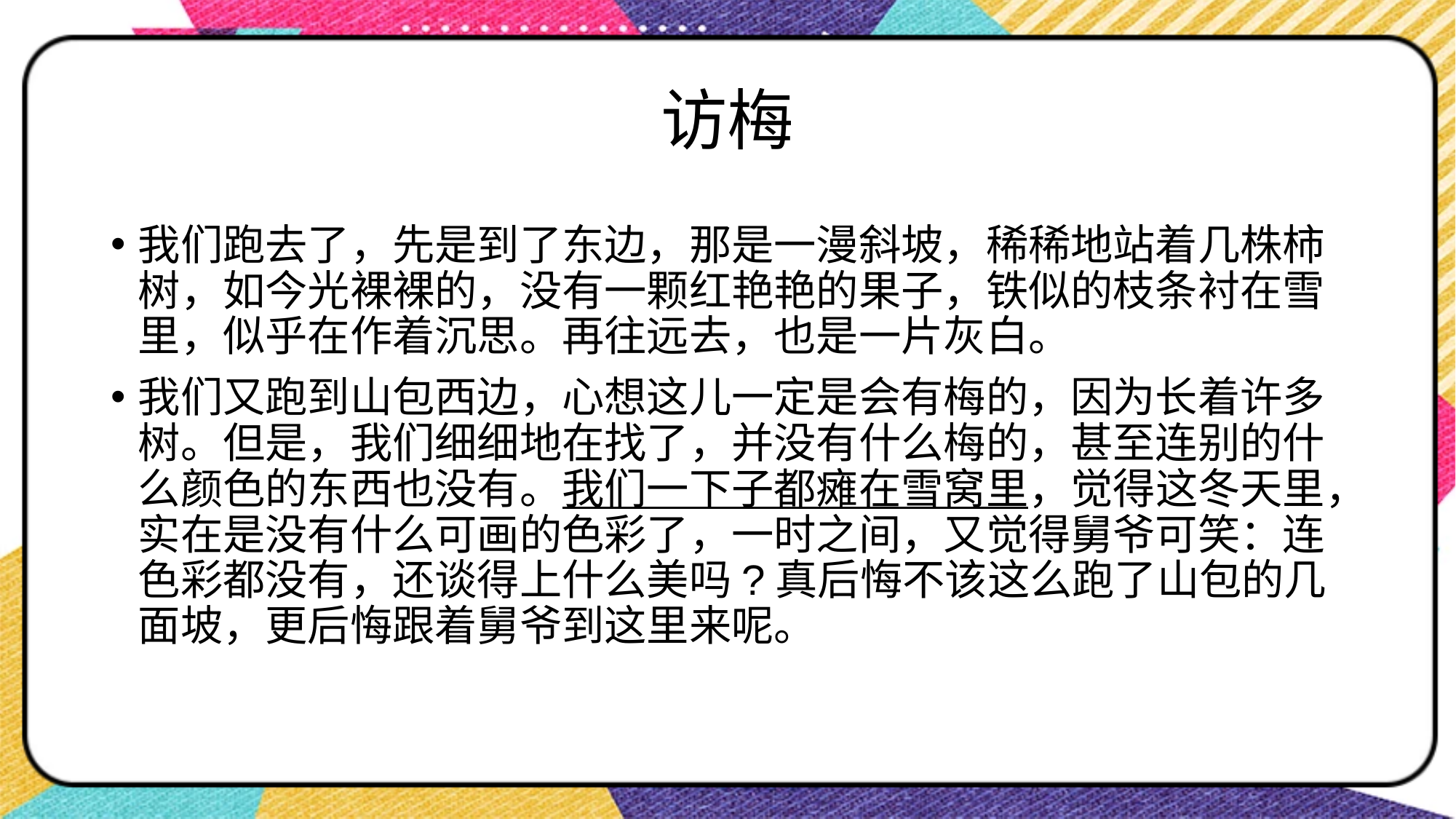

# 访梅
我们跑去了，先是到了东边，那是一漫斜坡，稀稀地站着几株柿树，如今光裸裸的，没有一颗红艳艳的果子，铁似的枝条衬在雪里，似乎在作着沉思。再往远去，也是一片灰白。
我们又跑到山包西边，心想这儿一定是会有梅的，因为长着许多树。但是，我们细细地在找了，并没有什么梅的，甚至连别的什么颜色的东西也没有。我们一下子都瘫在雪窝里，觉得这冬天里，实在是没有什么可画的色彩了，一时之间，又觉得舅爷可笑：连色彩都没有，还谈得上什么美吗?真后悔不该这么跑了山包的几面坡，更后悔跟着舅爷到这里来呢。